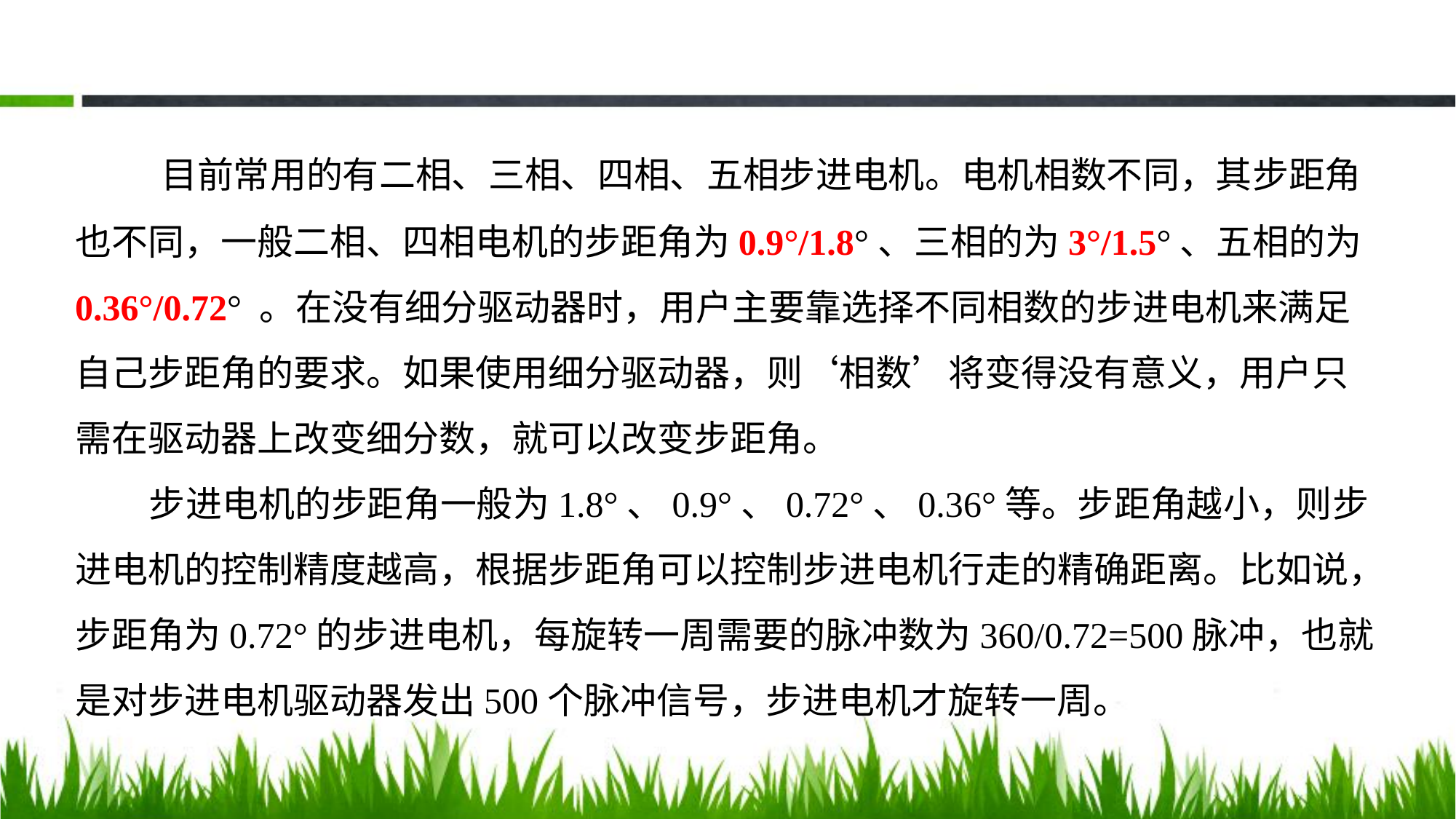

目前常用的有二相、三相、四相、五相步进电机。电机相数不同，其步距角也不同，一般二相、四相电机的步距角为0.9°/1.8°、三相的为3°/1.5°、五相的为0.36°/0.72° 。在没有细分驱动器时，用户主要靠选择不同相数的步进电机来满足自己步距角的要求。如果使用细分驱动器，则‘相数’将变得没有意义，用户只需在驱动器上改变细分数，就可以改变步距角。
        步进电机的步距角一般为1.8°、0.9°、0.72°、0.36°等。步距角越小，则步进电机的控制精度越高，根据步距角可以控制步进电机行走的精确距离。比如说，步距角为0.72°的步进电机，每旋转一周需要的脉冲数为360/0.72=500脉冲，也就是对步进电机驱动器发出500个脉冲信号，步进电机才旋转一周。